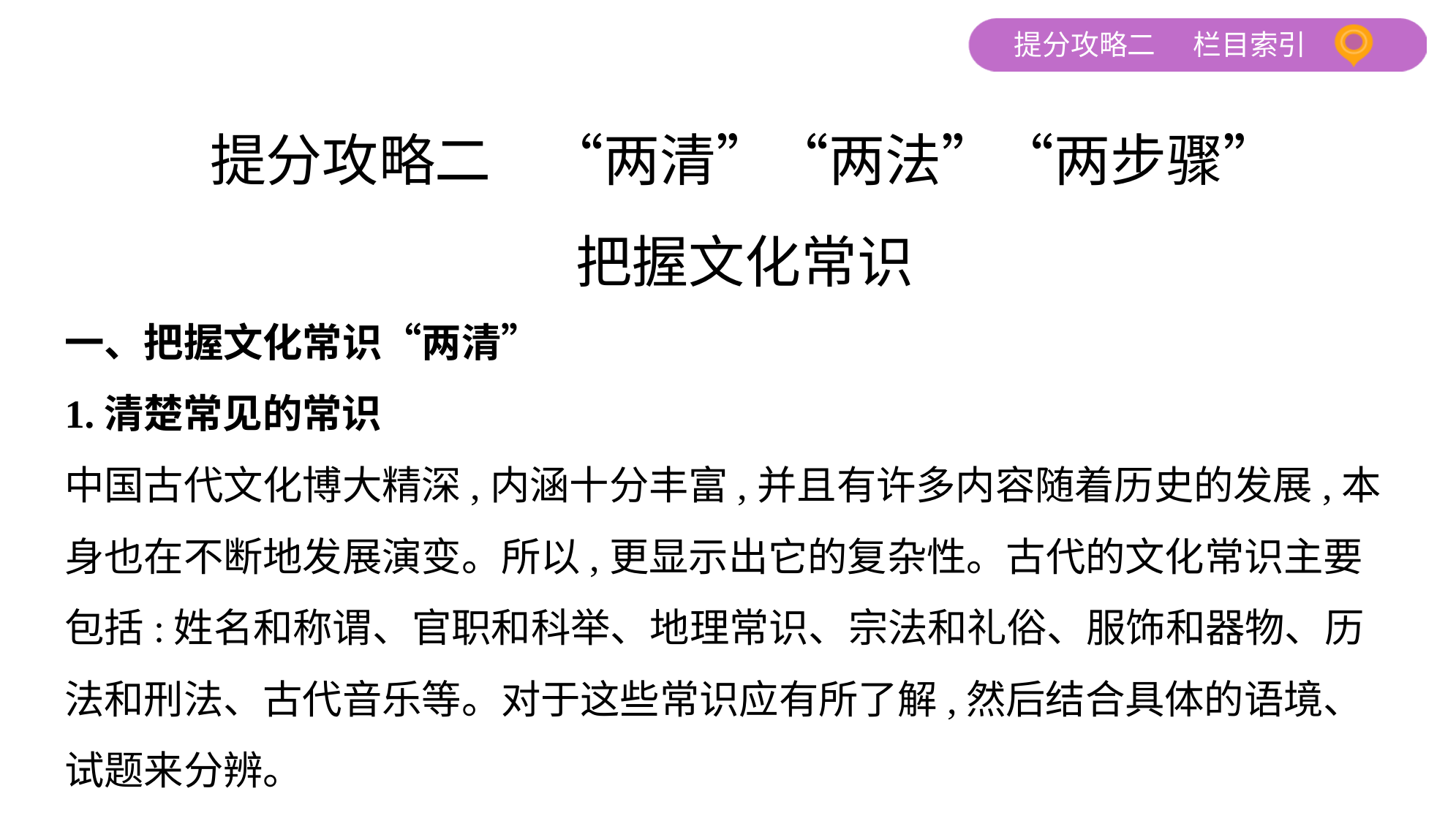

提分攻略二　“两清”“两法”“两步骤”
把握文化常识
一、把握文化常识“两清”
1.清楚常见的常识
中国古代文化博大精深,内涵十分丰富,并且有许多内容随着历史的发展,本
身也在不断地发展演变。所以,更显示出它的复杂性。古代的文化常识主要
包括:姓名和称谓、官职和科举、地理常识、宗法和礼俗、服饰和器物、历
法和刑法、古代音乐等。对于这些常识应有所了解,然后结合具体的语境、
试题来分辨。